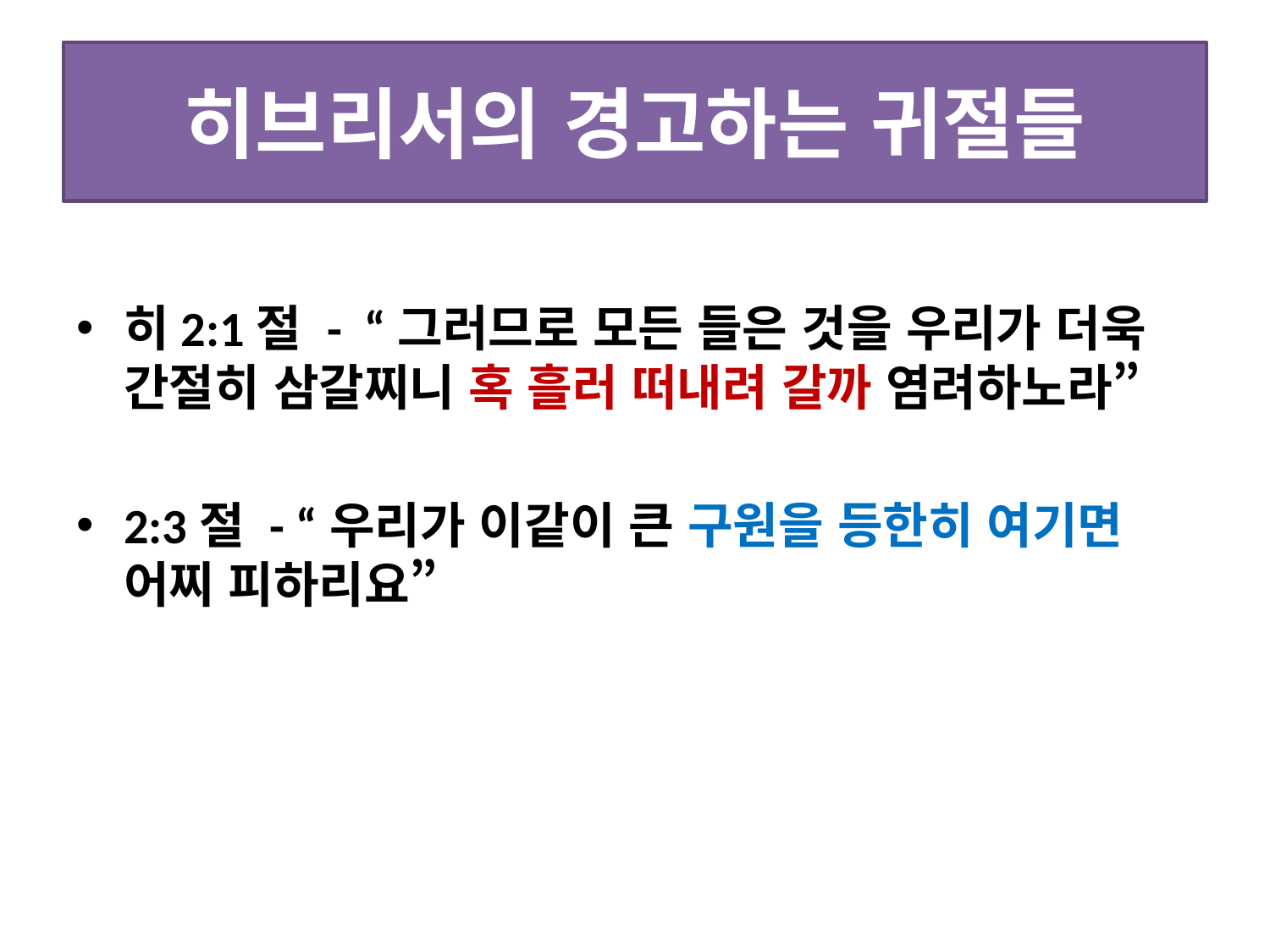

# 히브리서의 경고하는 귀절들

히2:1절 -  “그러므로 모든 들은 것을 우리가 더욱 간절히 삼갈찌니 혹 흘러 떠내려 갈까 염려하노라”

2:3절 - “우리가 이같이 큰 구원을 등한히 여기면 어찌 피하리요”